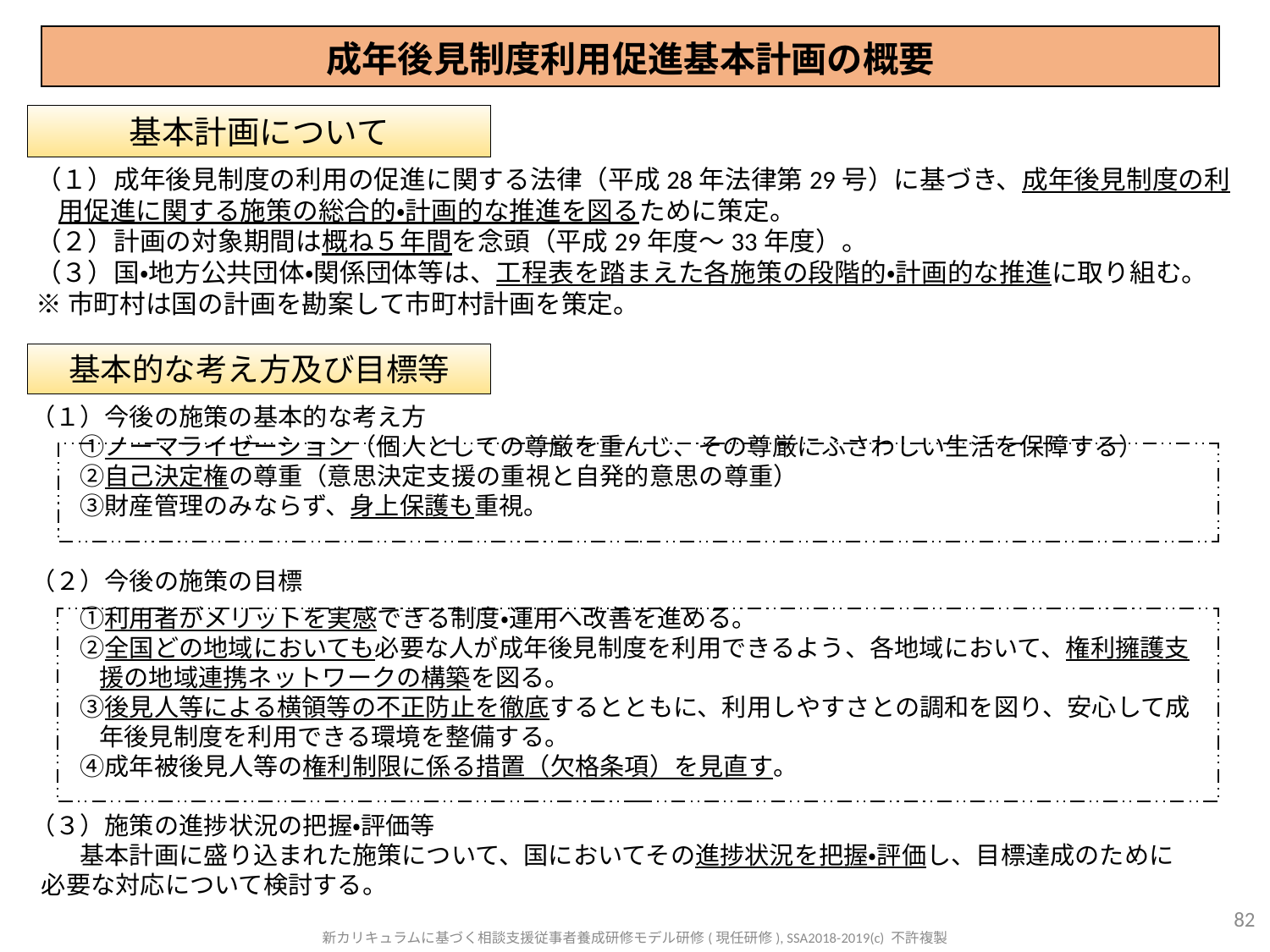

# 成年後見制度利用促進基本計画の概要
基本計画について
（１）成年後見制度の利用の促進に関する法律（平成28年法律第29号）に基づき、成年後見制度の利用促進に関する施策の総合的・計画的な推進を図るために策定。
（２）計画の対象期間は概ね５年間を念頭（平成29年度～33年度）。
（３）国・地方公共団体・関係団体等は、工程表を踏まえた各施策の段階的・計画的な推進に取り組む。
※市町村は国の計画を勘案して市町村計画を策定。

基本的な考え方及び目標等
（１）今後の施策の基本的な考え方
　　①ノーマライゼーション（個人としての尊厳を重んじ、その尊厳にふさわしい生活を保障する）
　　②自己決定権の尊重（意思決定支援の重視と自発的意思の尊重）
　　③財産管理のみならず、身上保護も重視。

（２）今後の施策の目標
　　①利用者がメリットを実感できる制度・運用へ改善を進める。
　　②全国どの地域においても必要な人が成年後見制度を利用できるよう、各地域において、権利擁護支援の地域連携ネットワークの構築を図る。
　　③後見人等による横領等の不正防止を徹底するとともに、利用しやすさとの調和を図り、安心して成年後見制度を利用できる環境を整備する。
　　④成年被後見人等の権利制限に係る措置（欠格条項）を見直す。

（３）施策の進捗状況の把握・評価等
　　基本計画に盛り込まれた施策について、国においてその進捗状況を把握・評価し、目標達成のために必要な対応について検討する。

82
新カリキュラムに基づく相談支援従事者養成研修モデル研修(現任研修), SSA2018-2019(c) 不許複製